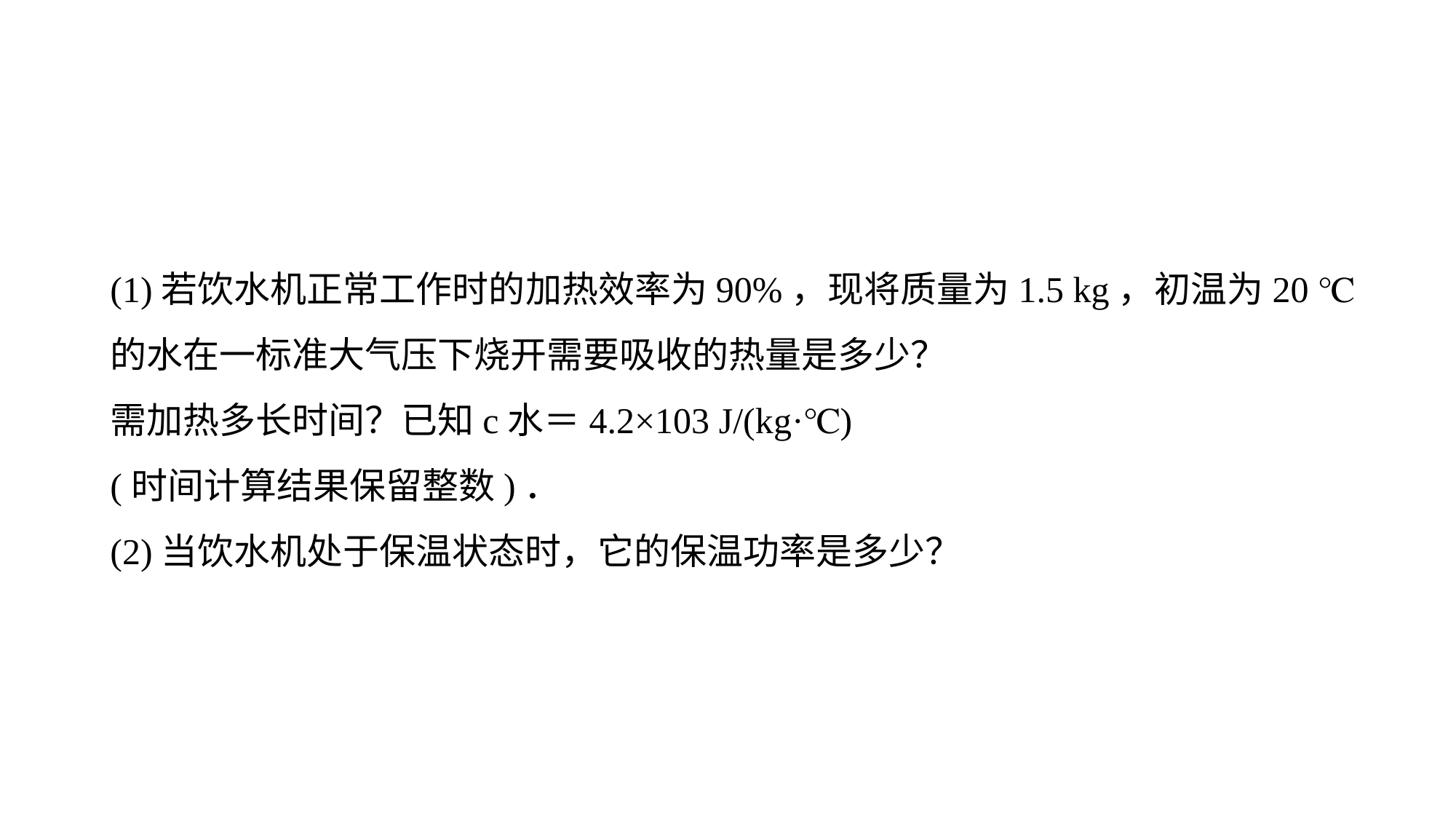

(1)若饮水机正常工作时的加热效率为90%，现将质量为1.5 kg，初温为20 ℃的水在一标准大气压下烧开需要吸收的热量是多少？
需加热多长时间？已知c水＝4.2×103 J/(kg·℃)
(时间计算结果保留整数)．
(2)当饮水机处于保温状态时，它的保温功率是多少？